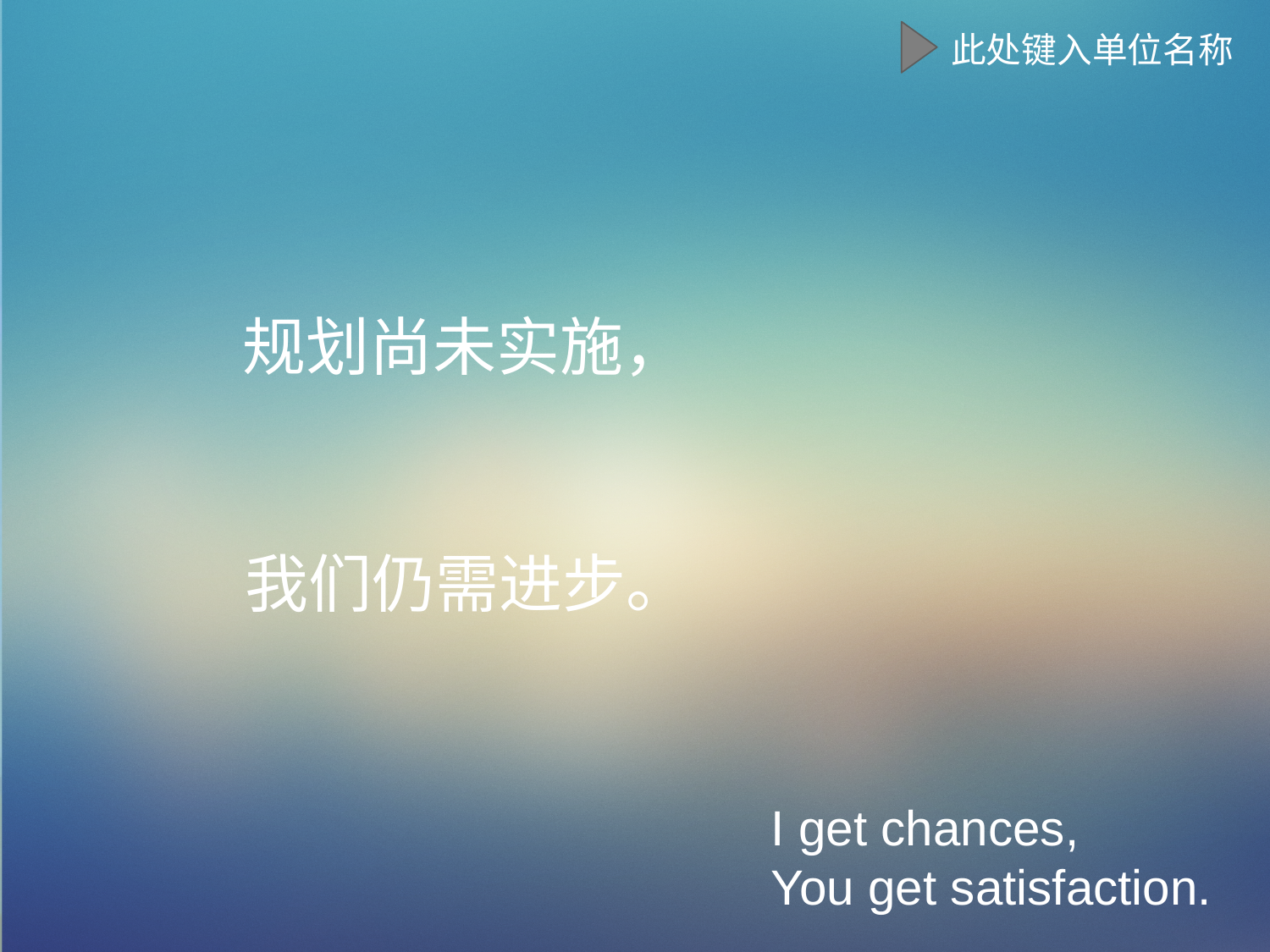

规划尚未实施，
我们仍需进步。
I get chances,
You get satisfaction.